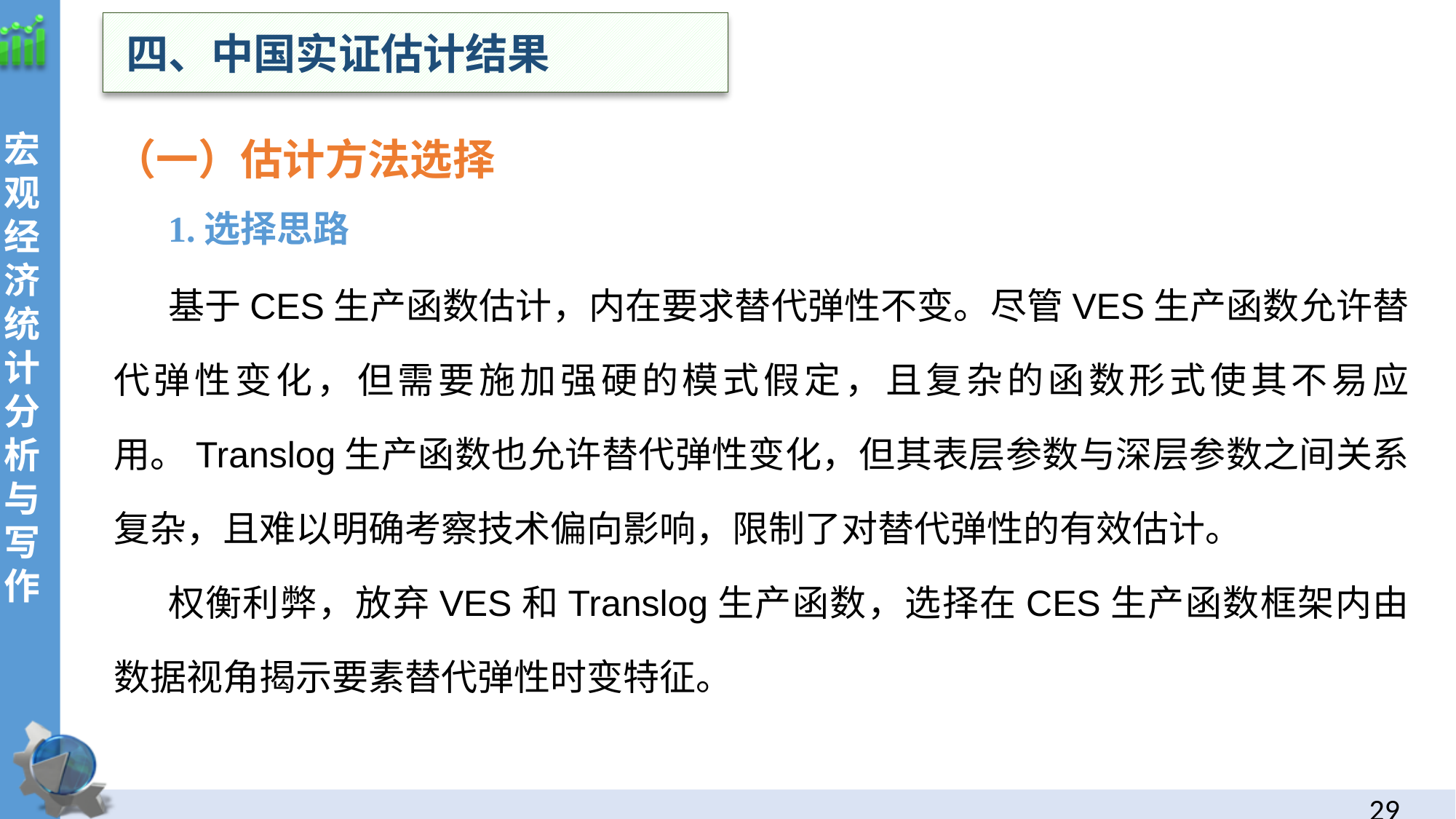

四、中国实证估计结果
（一）估计方法选择
1.选择思路

基于CES生产函数估计，内在要求替代弹性不变。尽管VES生产函数允许替代弹性变化，但需要施加强硬的模式假定，且复杂的函数形式使其不易应用。Translog生产函数也允许替代弹性变化，但其表层参数与深层参数之间关系复杂，且难以明确考察技术偏向影响，限制了对替代弹性的有效估计。
权衡利弊，放弃VES和Translog生产函数，选择在CES生产函数框架内由数据视角揭示要素替代弹性时变特征。

29